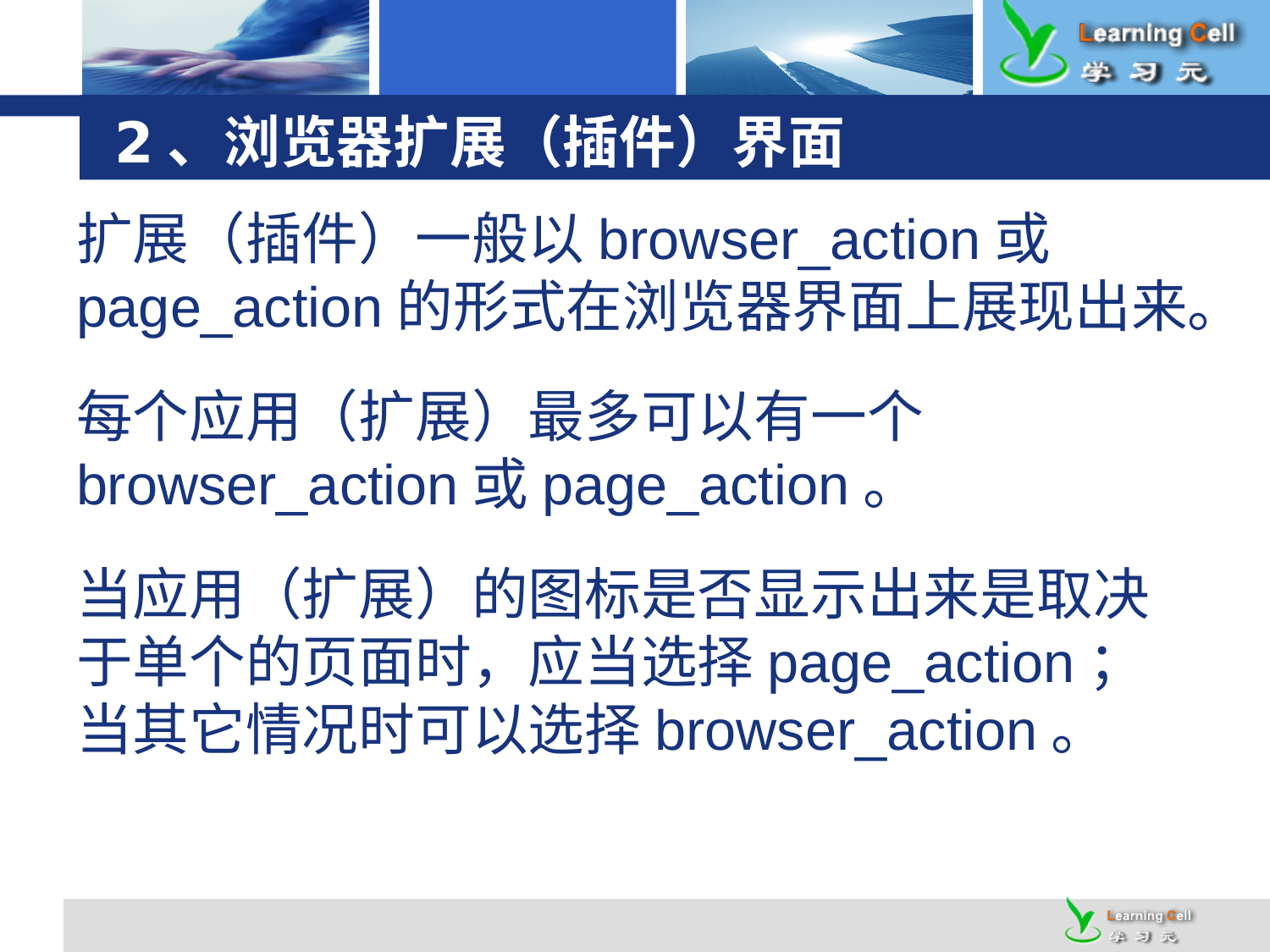

# 2、浏览器扩展（插件）界面
扩展（插件）一般以browser_action或page_action的形式在浏览器界面上展现出来。
每个应用（扩展）最多可以有一个browser_action或page_action。
当应用（扩展）的图标是否显示出来是取决于单个的页面时，应当选择page_action；当其它情况时可以选择browser_action。